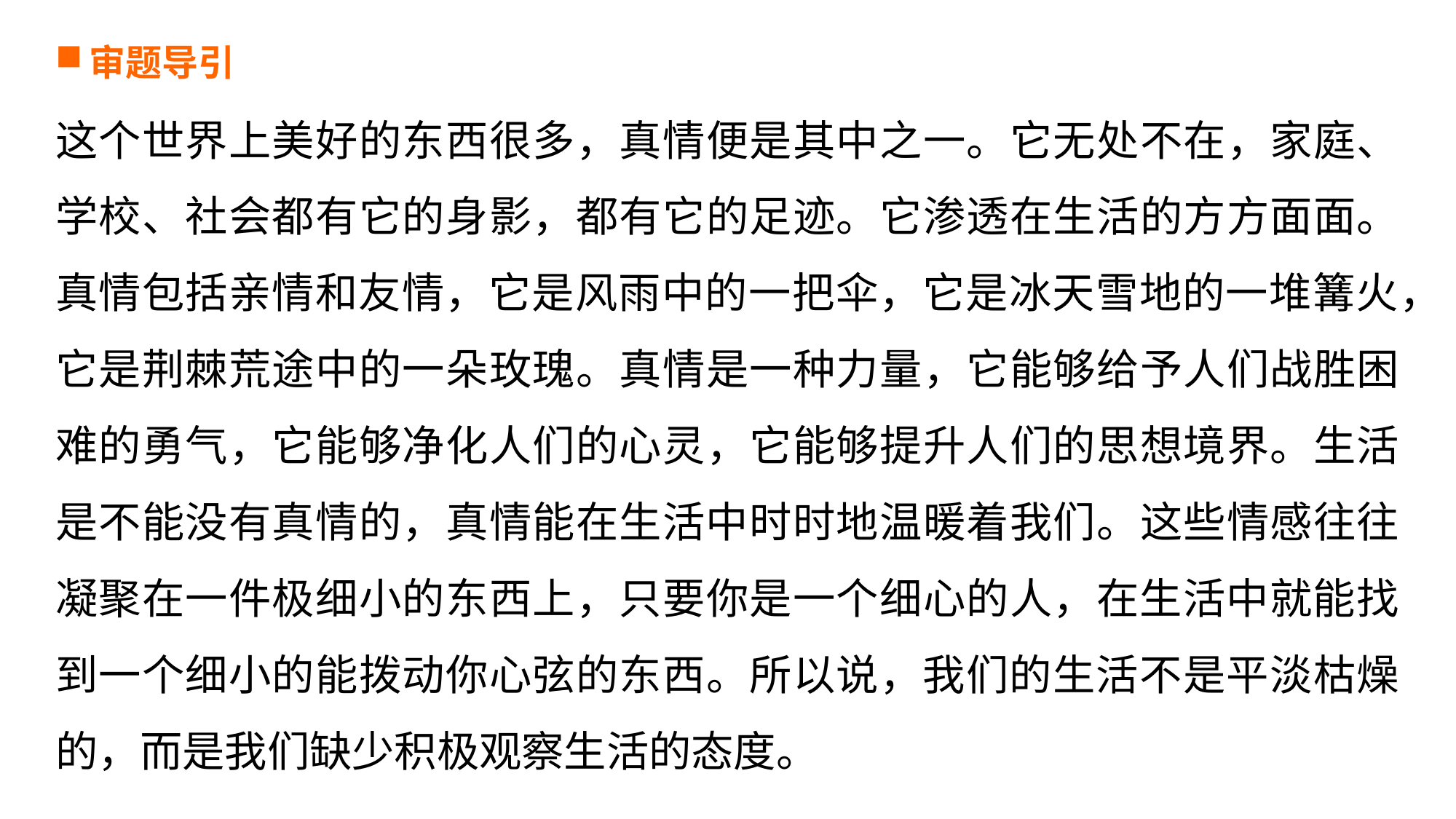

审题导引
这个世界上美好的东西很多，真情便是其中之一。它无处不在，家庭、学校、社会都有它的身影，都有它的足迹。它渗透在生活的方方面面。真情包括亲情和友情，它是风雨中的一把伞，它是冰天雪地的一堆篝火，它是荆棘荒途中的一朵玫瑰。真情是一种力量，它能够给予人们战胜困难的勇气，它能够净化人们的心灵，它能够提升人们的思想境界。生活是不能没有真情的，真情能在生活中时时地温暖着我们。这些情感往往凝聚在一件极细小的东西上，只要你是一个细心的人，在生活中就能找到一个细小的能拨动你心弦的东西。所以说，我们的生活不是平淡枯燥的，而是我们缺少积极观察生活的态度。